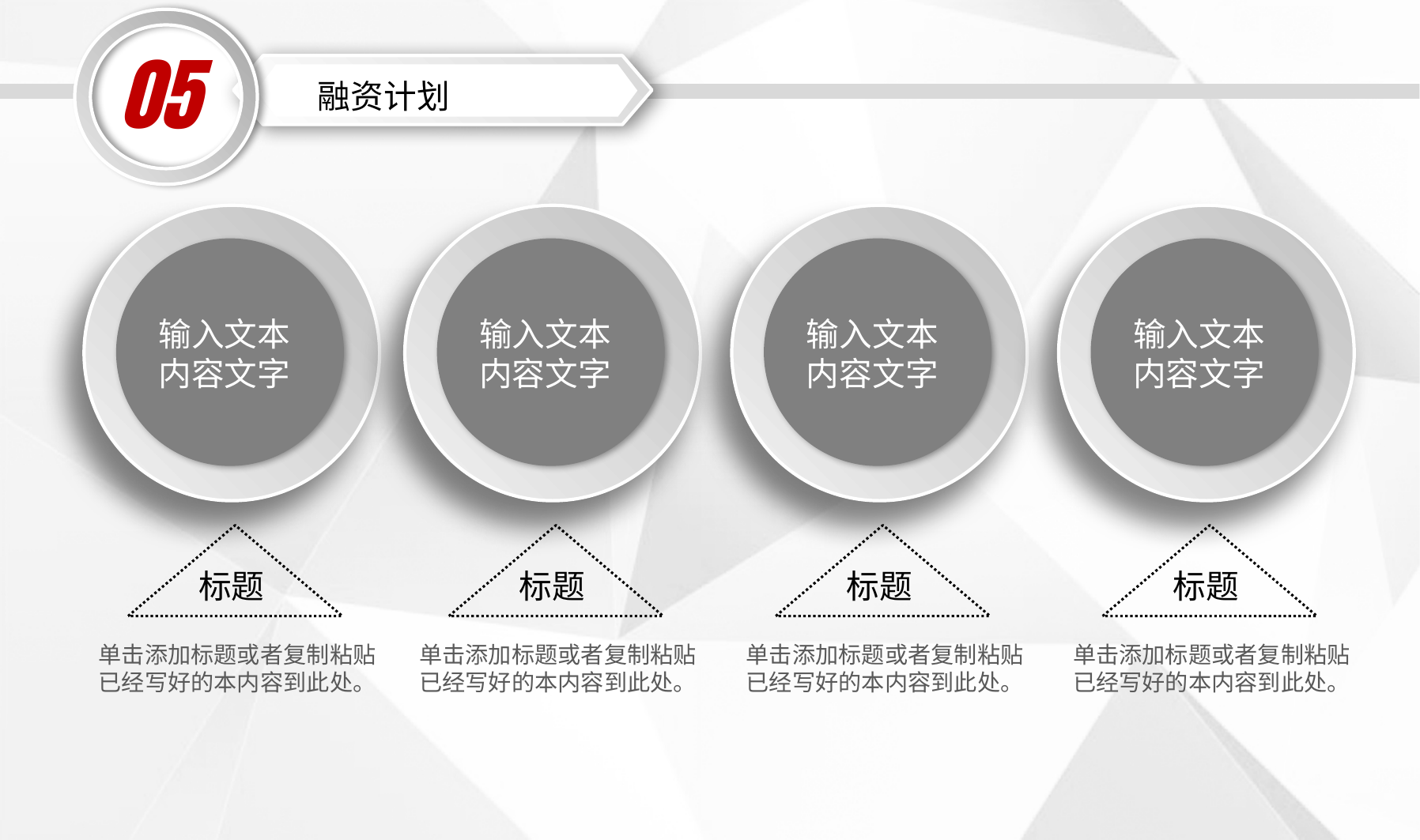

05

融资计划

输入文本
内容文字
输入文本
内容文字
输入文本
内容文字
输入文本
内容文字

标题
标题
标题
标题
单击添加标题或者复制粘贴
已经写好的本内容到此处。
单击添加标题或者复制粘贴
已经写好的本内容到此处。
单击添加标题或者复制粘贴
已经写好的本内容到此处。
单击添加标题或者复制粘贴
已经写好的本内容到此处。